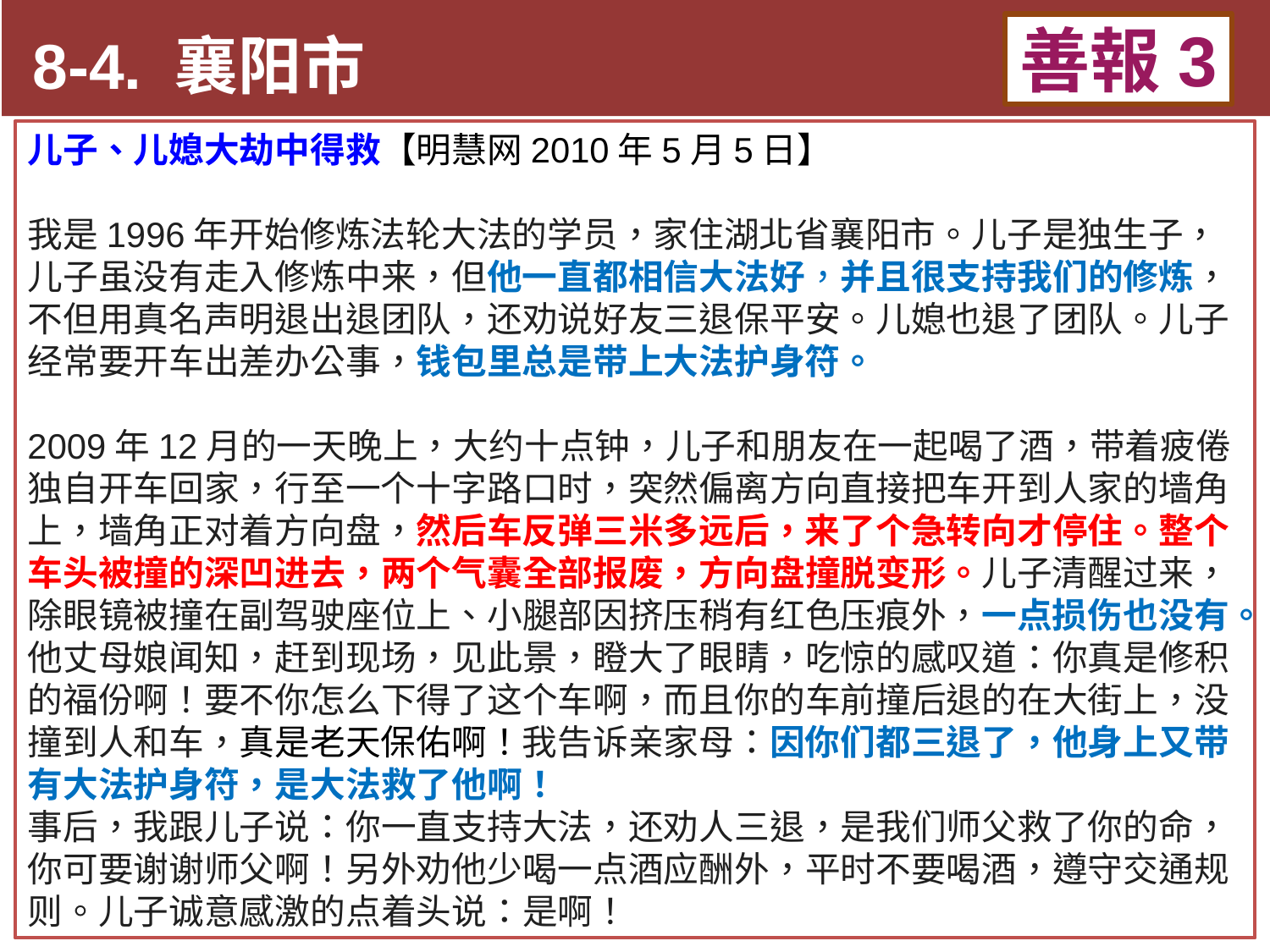

8-4. 襄阳市
善報3
11-3. XX市官員惡報實例
儿子、儿媳大劫中得救【明慧网2010年5月5日】

我是1996年开始修炼法轮大法的学员，家住湖北省襄阳市。儿子是独生子，儿子虽没有走入修炼中来，但他一直都相信大法好，并且很支持我们的修炼，不但用真名声明退出退团队，还劝说好友三退保平安。儿媳也退了团队。儿子经常要开车出差办公事，钱包里总是带上大法护身符。

2009年12月的一天晚上，大约十点钟，儿子和朋友在一起喝了酒，带着疲倦独自开车回家，行至一个十字路口时，突然偏离方向直接把车开到人家的墙角上，墙角正对着方向盘，然后车反弹三米多远后，来了个急转向才停住。整个车头被撞的深凹进去，两个气囊全部报废，方向盘撞脱变形。儿子清醒过来，除眼镜被撞在副驾驶座位上、小腿部因挤压稍有红色压痕外，一点损伤也没有。他丈母娘闻知，赶到现场，见此景，瞪大了眼睛，吃惊的感叹道：你真是修积的福份啊！要不你怎么下得了这个车啊，而且你的车前撞后退的在大街上，没撞到人和车，真是老天保佑啊！我告诉亲家母：因你们都三退了，他身上又带有大法护身符，是大法救了他啊！
事后，我跟儿子说：你一直支持大法，还劝人三退，是我们师父救了你的命，你可要谢谢师父啊！另外劝他少喝一点酒应酬外，平时不要喝酒，遵守交通规则。儿子诚意感激的点着头说：是啊！